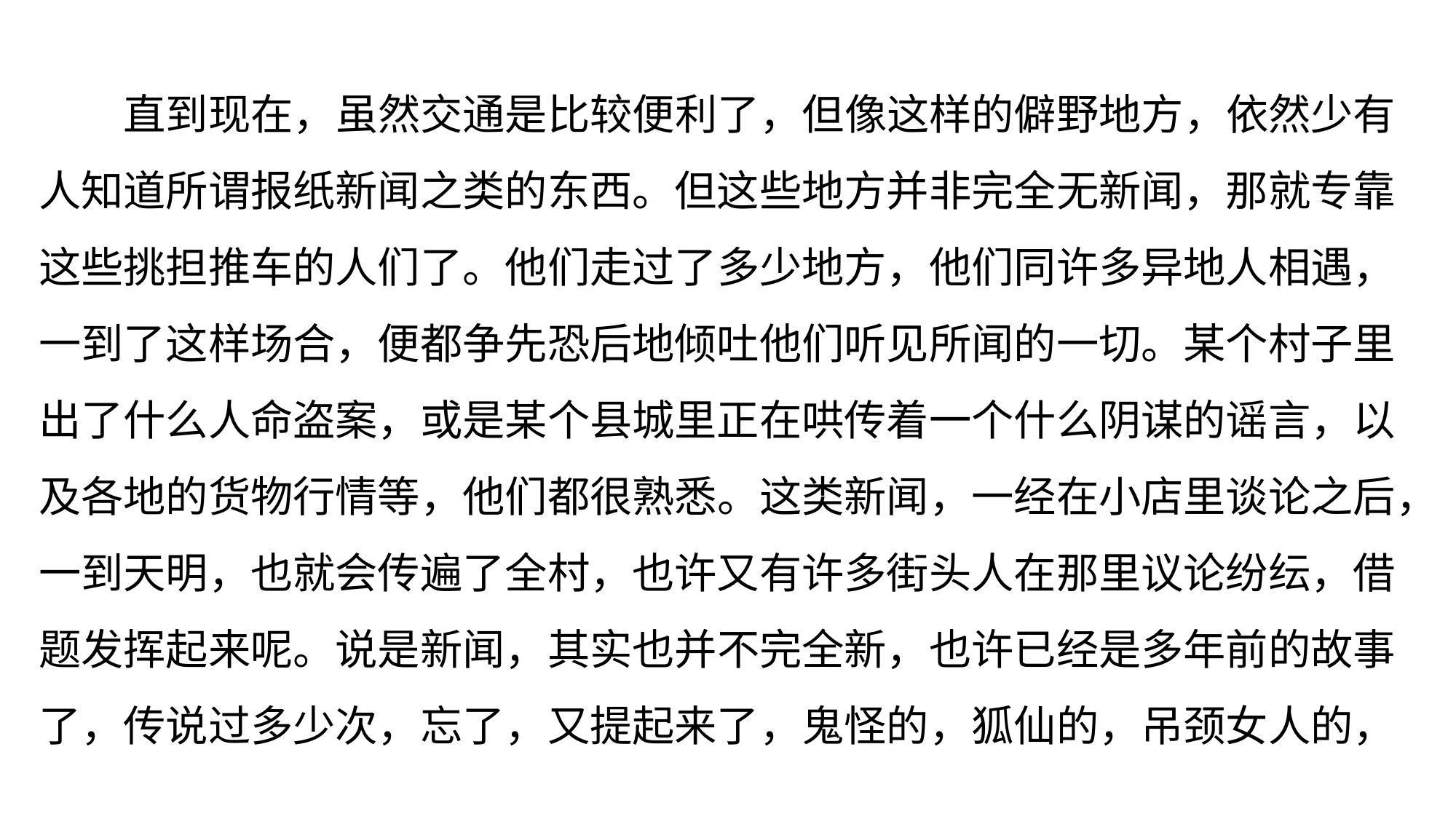

直到现在，虽然交通是比较便利了，但像这样的僻野地方，依然少有人知道所谓报纸新闻之类的东西。但这些地方并非完全无新闻，那就专靠这些挑担推车的人们了。他们走过了多少地方，他们同许多异地人相遇，一到了这样场合，便都争先恐后地倾吐他们听见所闻的一切。某个村子里出了什么人命盗案，或是某个县城里正在哄传着一个什么阴谋的谣言，以及各地的货物行情等，他们都很熟悉。这类新闻，一经在小店里谈论之后，一到天明，也就会传遍了全村，也许又有许多街头人在那里议论纷纭，借题发挥起来呢。说是新闻，其实也并不完全新，也许已经是多年前的故事了，传说过多少次，忘了，又提起来了，鬼怪的，狐仙的，吊颈女人的，